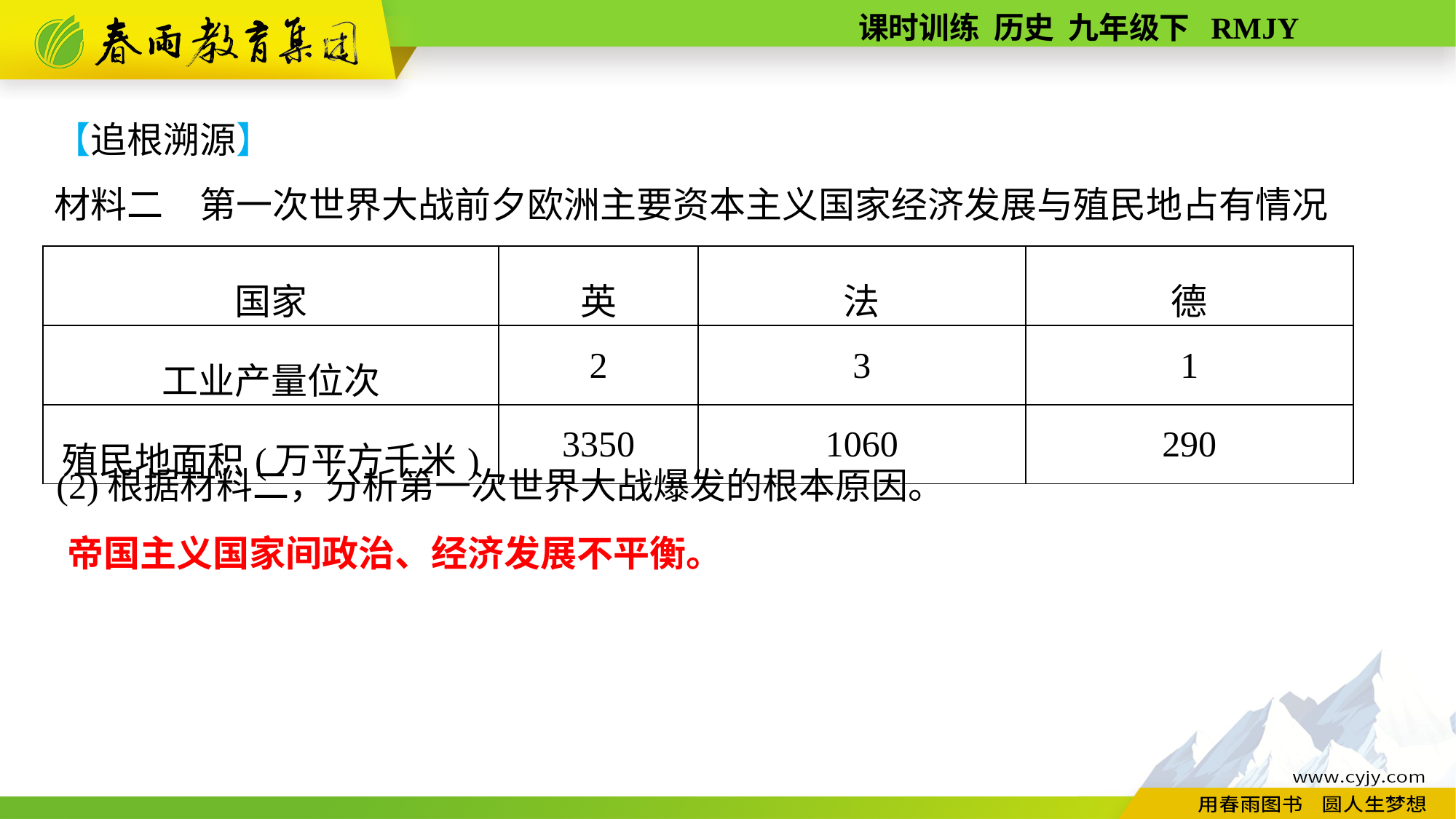

【追根溯源】
材料二　第一次世界大战前夕欧洲主要资本主义国家经济发展与殖民地占有情况
| 国家 | 英 | 法 | 德 |
| --- | --- | --- | --- |
| 工业产量位次 | 2 | 3 | 1 |
| 殖民地面积(万平方千米) | 3350 | 1060 | 290 |
(2)根据材料二，分析第一次世界大战爆发的根本原因。
帝国主义国家间政治、经济发展不平衡。